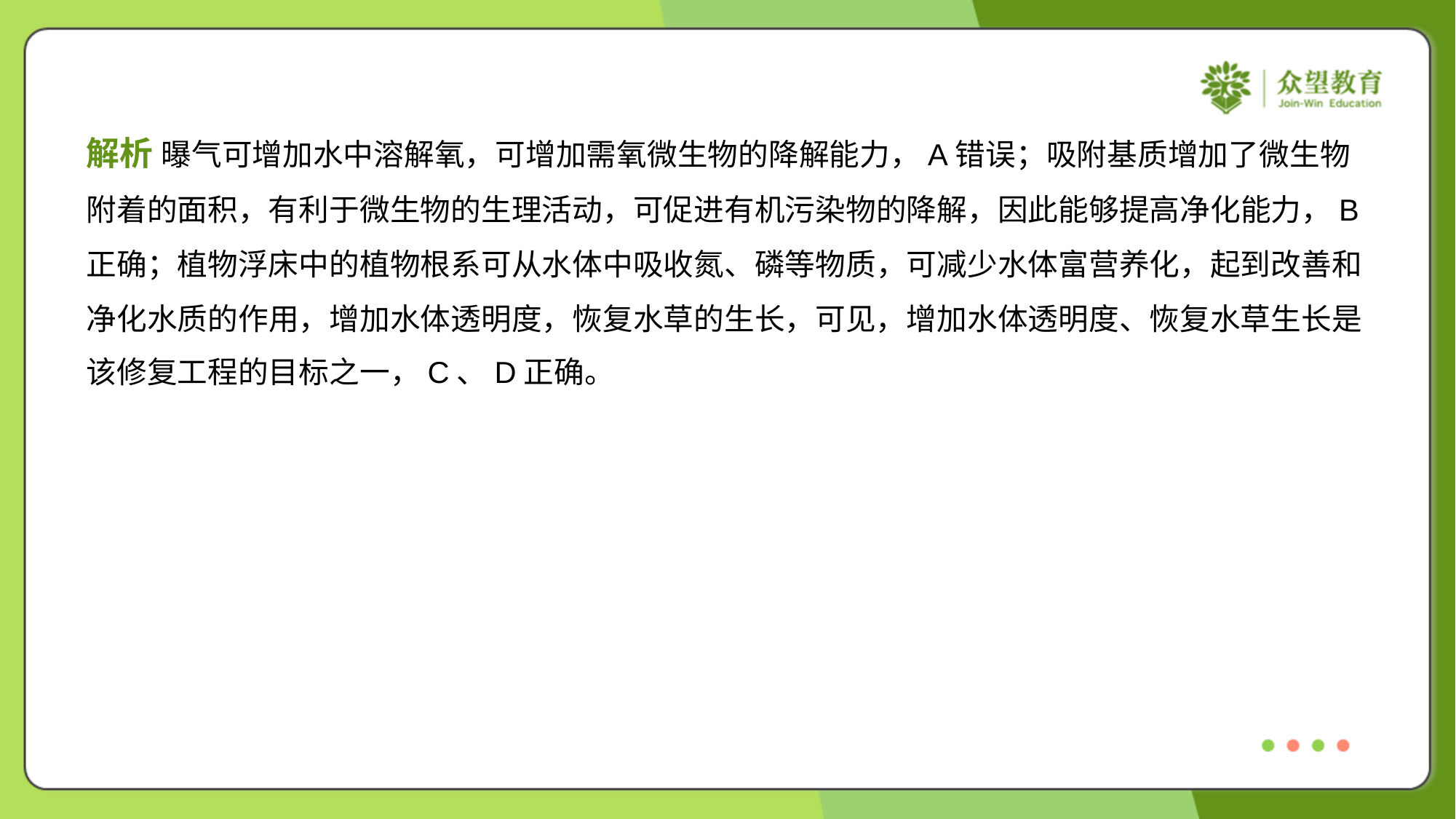

解析 曝气可增加水中溶解氧，可增加需氧微生物的降解能力，A错误；吸附基质增加了微生物
附着的面积，有利于微生物的生理活动，可促进有机污染物的降解，因此能够提高净化能力，B
正确；植物浮床中的植物根系可从水体中吸收氮、磷等物质，可减少水体富营养化，起到改善和
净化水质的作用，增加水体透明度，恢复水草的生长，可见，增加水体透明度、恢复水草生长是
该修复工程的目标之一，C、D正确。